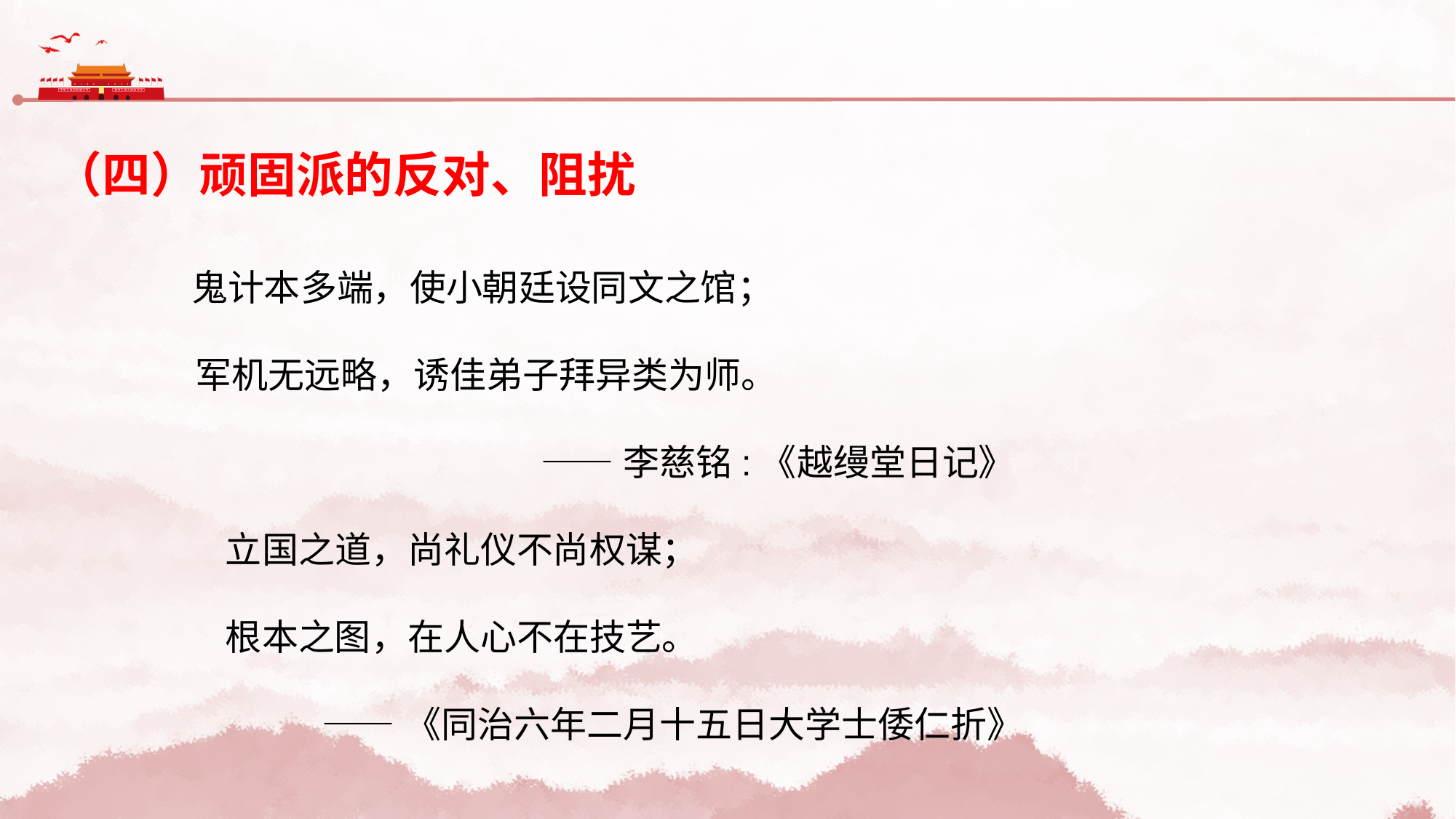

（四）顽固派的反对、阻扰
      鬼计本多端，使小朝廷设同文之馆；

       军机无远略，诱佳弟子拜异类为师。

                        ——李慈铭:《越缦堂日记》

 立国之道，尚礼仪不尚权谋；

 根本之图，在人心不在技艺。

                           ——《同治六年二月十五日大学士倭仁折》